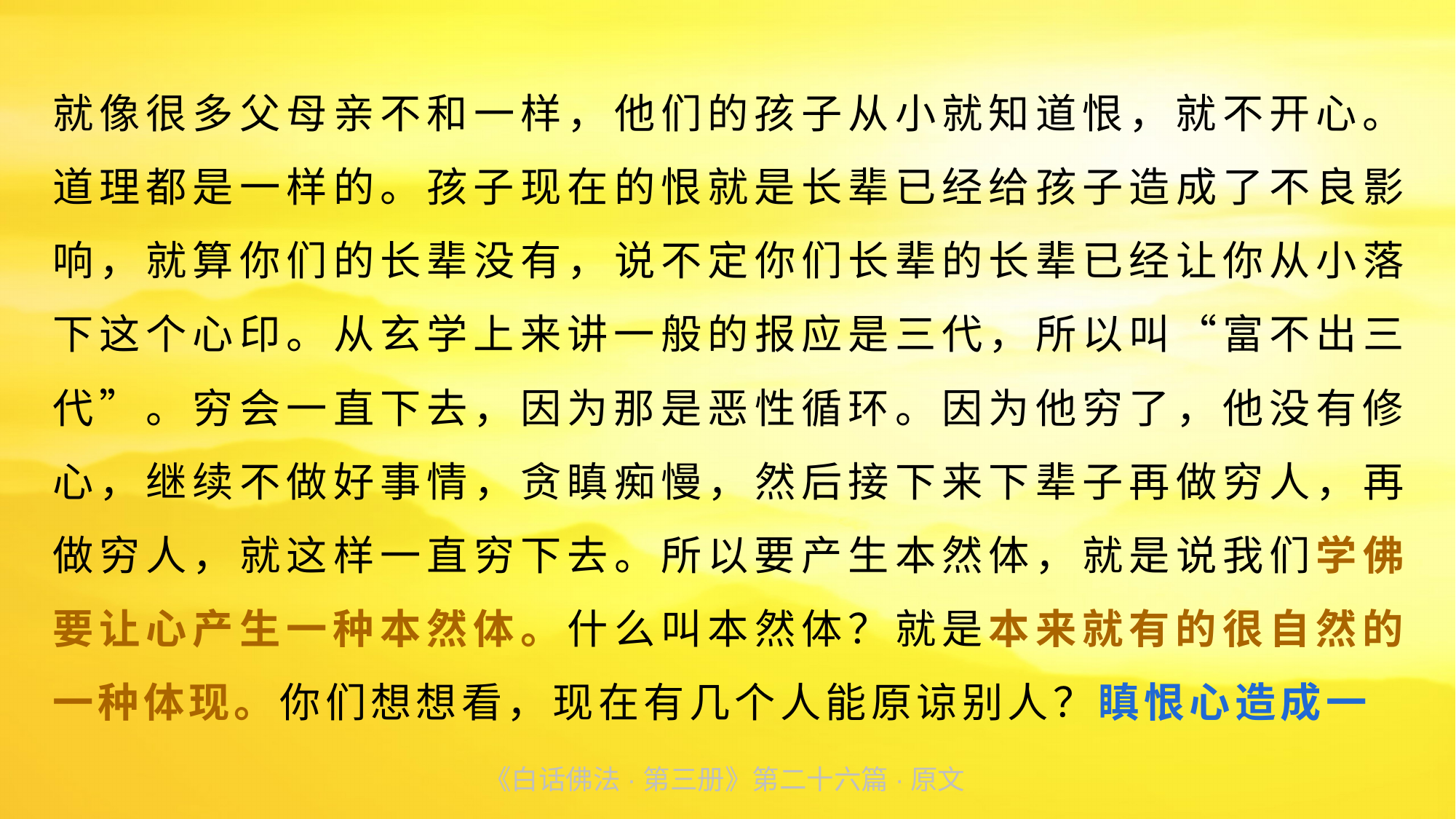

就像很多父母亲不和一样，他们的孩子从小就知道恨，就不开心。道理都是一样的。孩子现在的恨就是长辈已经给孩子造成了不良影响，就算你们的长辈没有，说不定你们长辈的长辈已经让你从小落下这个心印。从玄学上来讲一般的报应是三代，所以叫“富不出三代”。穷会一直下去，因为那是恶性循环。因为他穷了，他没有修心，继续不做好事情，贪瞋痴慢，然后接下来下辈子再做穷人，再做穷人，就这样一直穷下去。所以要产生本然体，就是说我们学佛要让心产生一种本然体。什么叫本然体？就是本来就有的很自然的一种体现。你们想想看，现在有几个人能原谅别人？瞋恨心造成一
《白话佛法·第三册》第二十六篇·原文